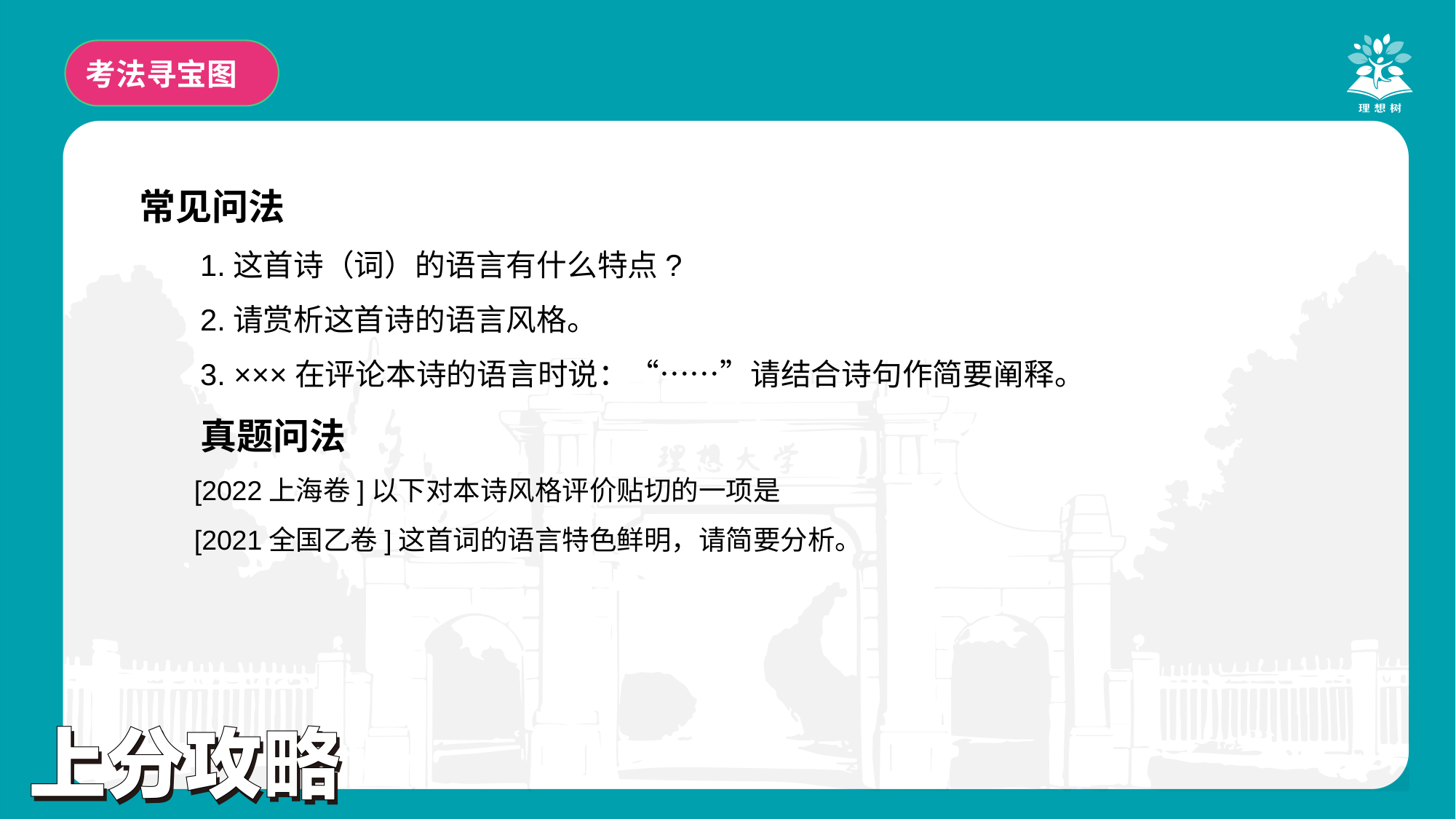

考法寻宝图
常见问法
1.这首诗（词）的语言有什么特点?
2.请赏析这首诗的语言风格。
3. ×××在评论本诗的语言时说：“……”请结合诗句作简要阐释。
真题问法
[2022上海卷]以下对本诗风格评价贴切的一项是
[2021全国乙卷]这首词的语言特色鲜明，请简要分析。